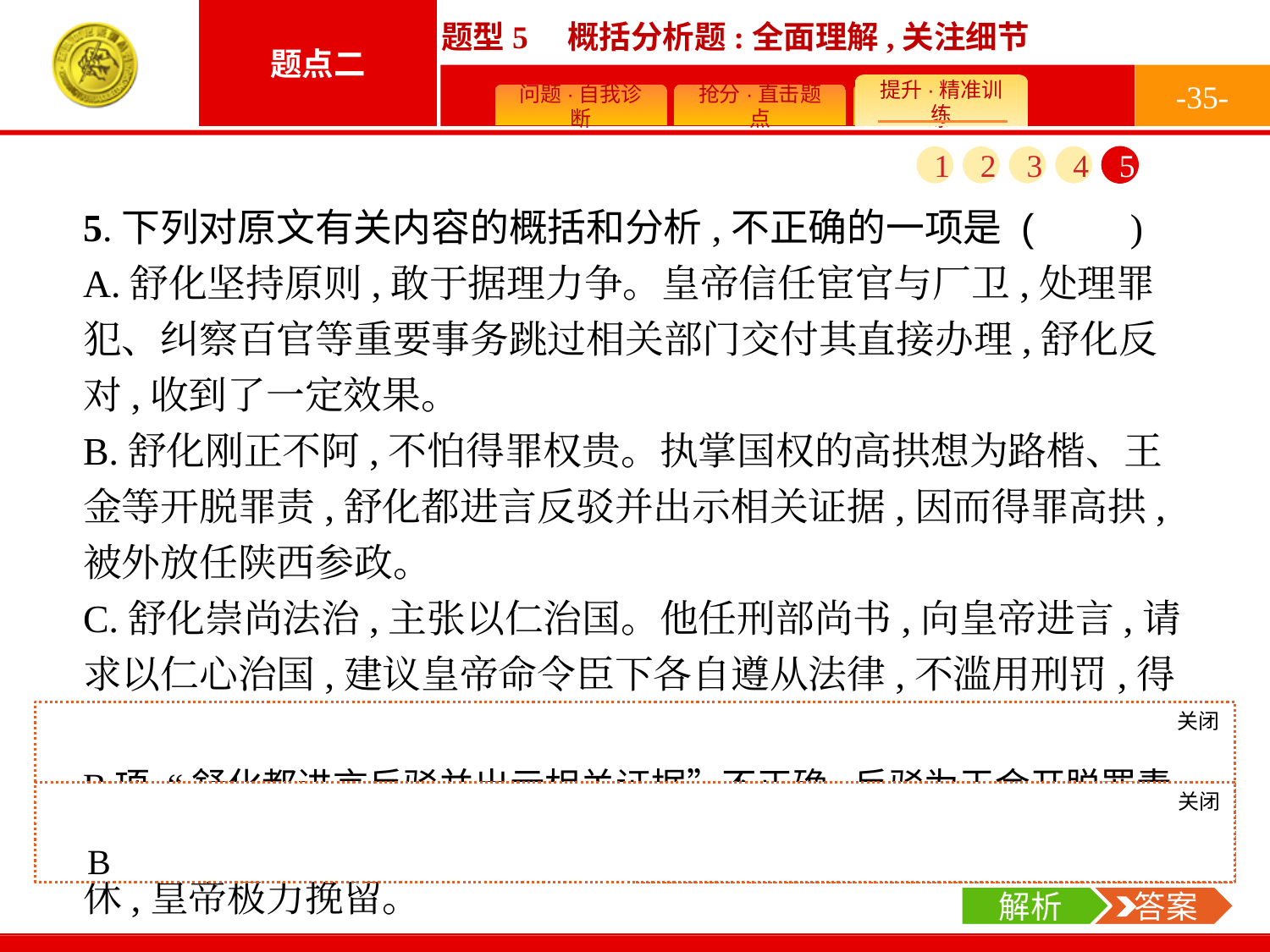

-35-
1
2
3
4
5
5.下列对原文有关内容的概括和分析,不正确的一项是 (　　)
A.舒化坚持原则,敢于据理力争。皇帝信任宦官与厂卫,处理罪犯、纠察百官等重要事务跳过相关部门交付其直接办理,舒化反对,收到了一定效果。
B.舒化刚正不阿,不怕得罪权贵。执掌国权的高拱想为路楷、王金等开脱罪责,舒化都进言反驳并出示相关证据,因而得罪高拱,被外放任陕西参政。
C.舒化崇尚法治,主张以仁治国。他任刑部尚书,向皇帝进言,请求以仁心治国,建议皇帝命令臣下各自遵从法律,不滥用刑罚,得到了皇帝的首肯。
D.舒化正直敢言,深得皇帝信任。他应皇帝的命令陈述多项刑律措施,以感通上天安定百姓为宗旨,皇帝高兴地采纳,多次请求退休,皇帝极力挽留。

关闭
解析

B项,“舒化都进言反驳并出示相关证据”不正确,反驳为王金开脱罪责时并未出示证据。
关闭

解析
  答案

B
解析
  答案